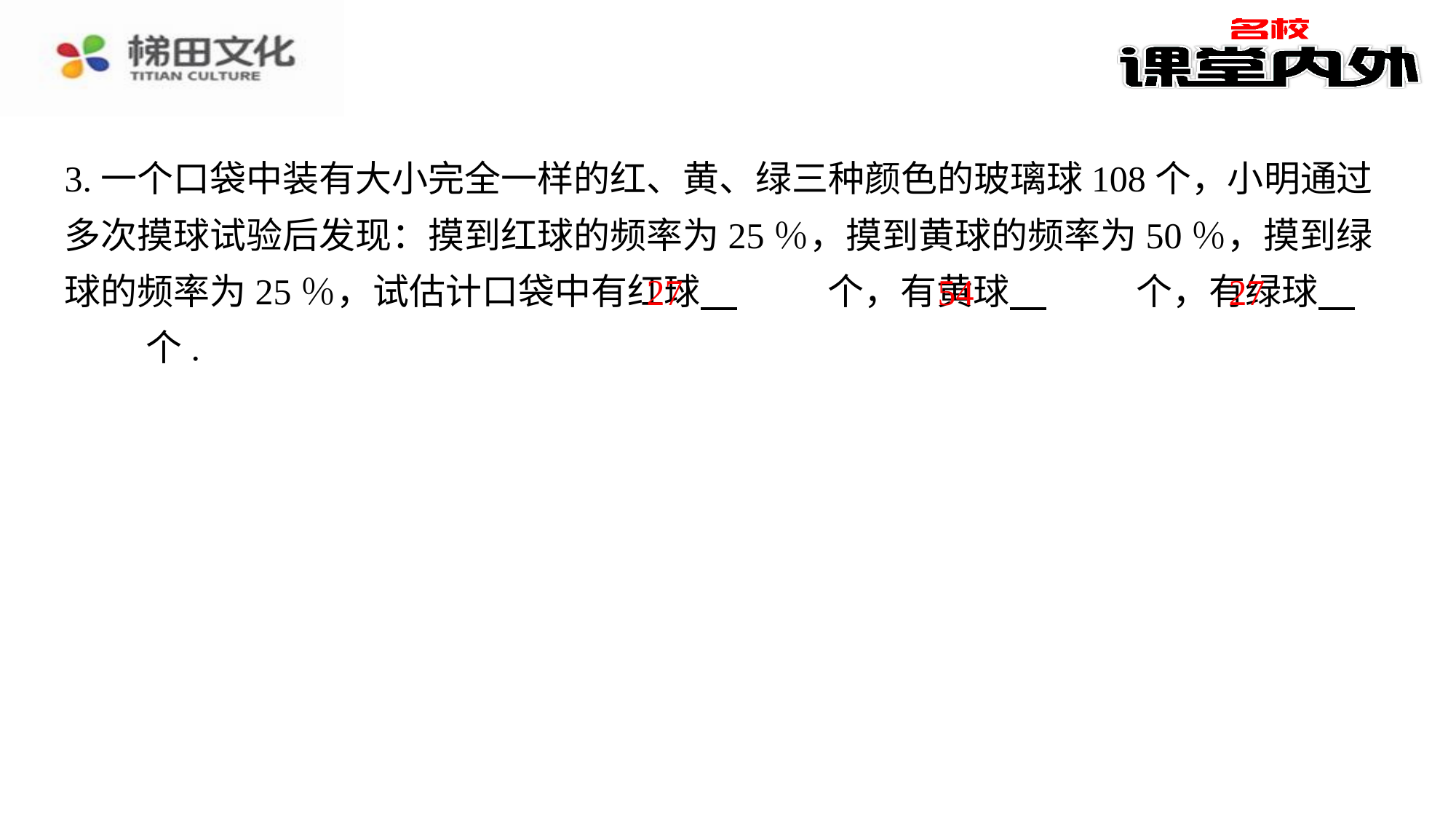

3.一个口袋中装有大小完全一样的红、黄、绿三种颜色的玻璃球108个，小明通过多次摸球试验后发现：摸到红球的频率为25％，摸到黄球的频率为50％，摸到绿球的频率为25％，试估计口袋中有红球 　27　⁠个，有黄球 　54　⁠个，有绿球 　27　⁠个.
27
54
27